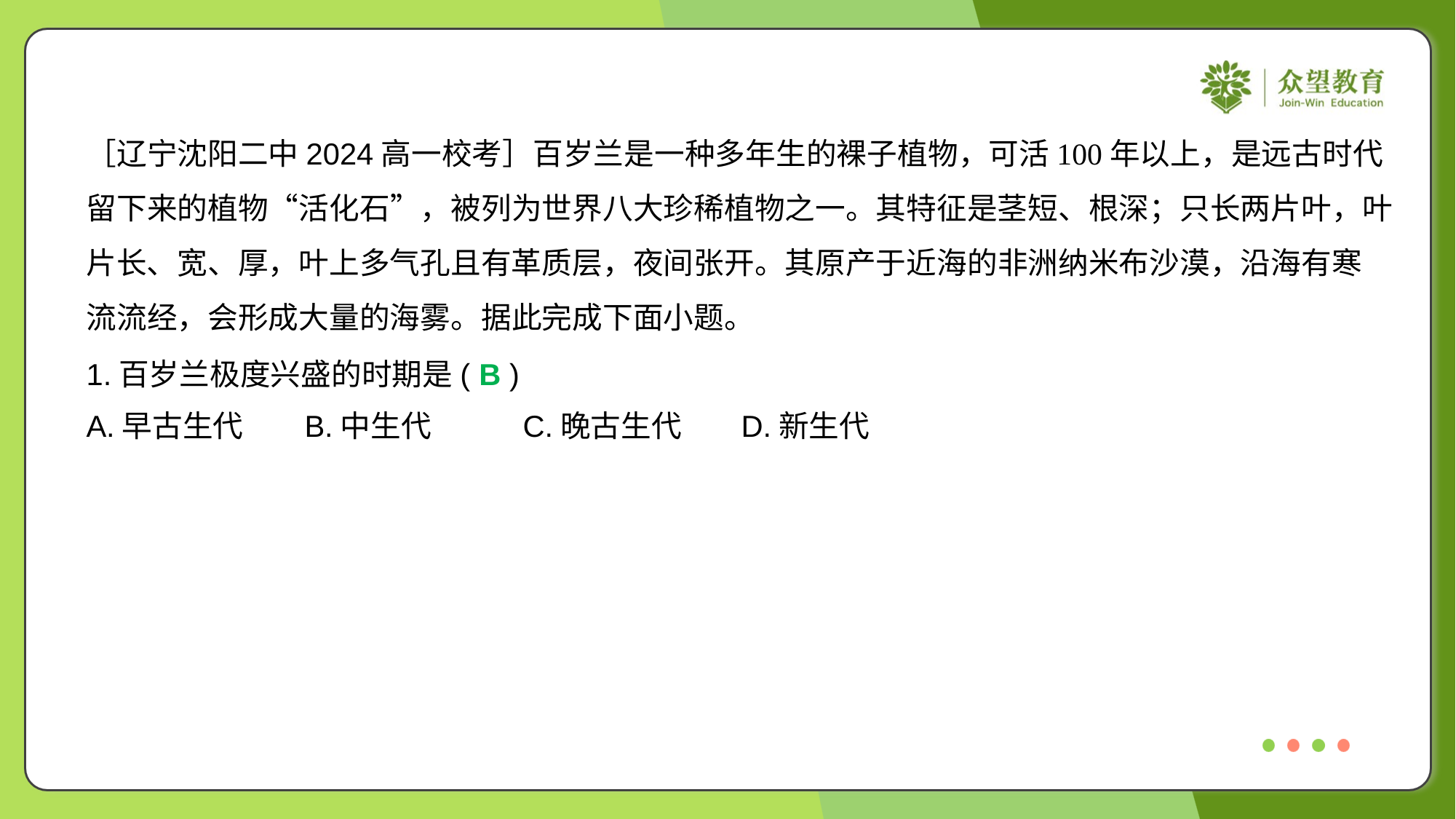

［辽宁沈阳二中2024高一校考］百岁兰是一种多年生的裸子植物，可活100年以上，是远古时代
留下来的植物“活化石”，被列为世界八大珍稀植物之一。其特征是茎短、根深；只长两片叶，叶
片长、宽、厚，叶上多气孔且有革质层，夜间张开。其原产于近海的非洲纳米布沙漠，沿海有寒
流流经，会形成大量的海雾。据此完成下面小题。
1.百岁兰极度兴盛的时期是(     )
B
A.早古生代	B.中生代	C.晚古生代	D.新生代